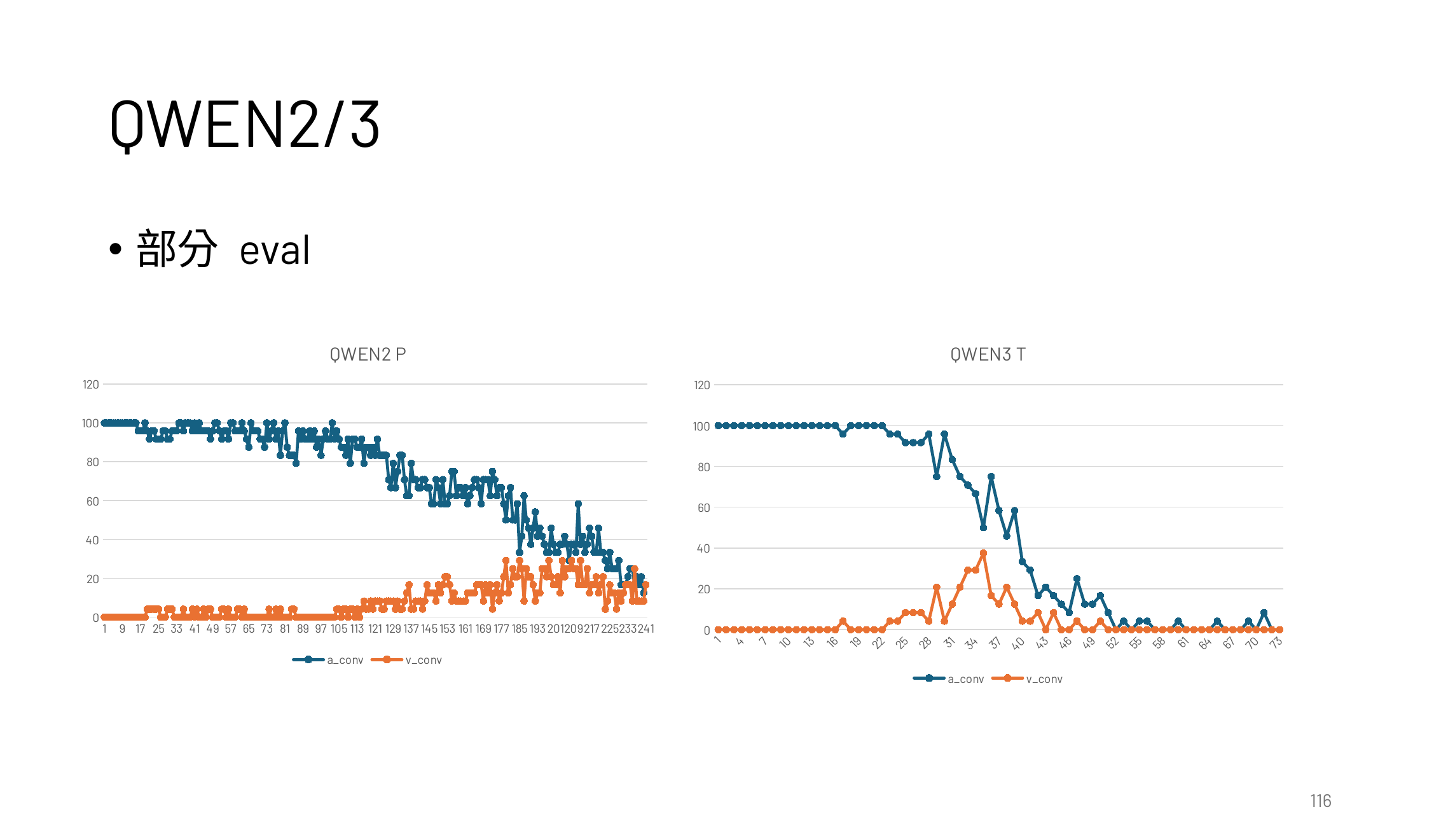

# QWEN2/3
部分 eval

### Chart: QWEN2 P

| Category | a_conv | v_conv |
|---|---|---|

### Chart: QWEN3 T

| Category | a_conv | v_conv |
|---|---|---|
116